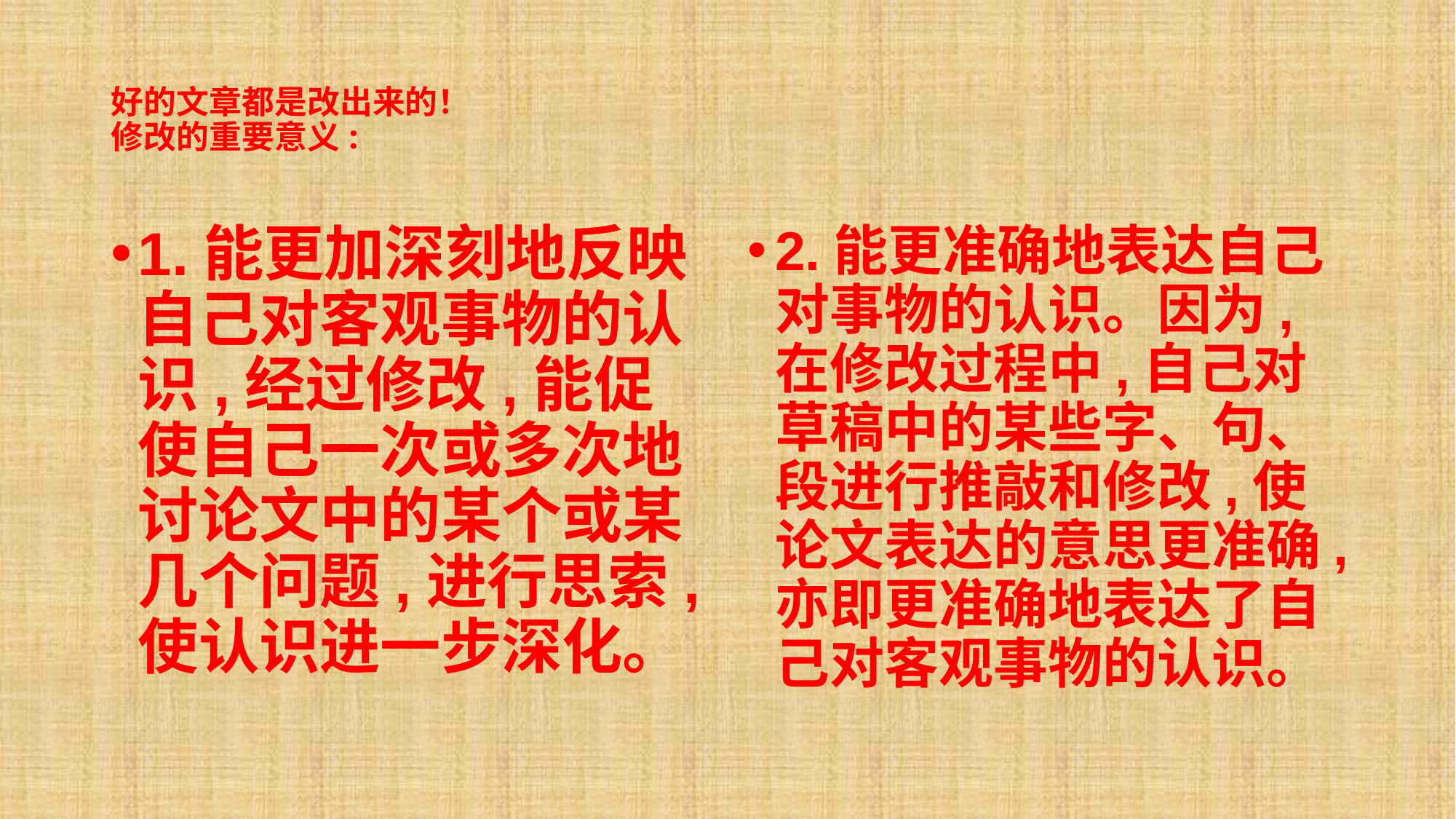

# 好的文章都是改出来的！ 修改的重要意义:
1.能更加深刻地反映自己对客观事物的认识,经过修改,能促使自己一次或多次地讨论文中的某个或某几个问题,进行思索,使认识进一步深化。

2.能更准确地表达自己对事物的认识。因为,在修改过程中,自己对草稿中的某些字、句、段进行推敲和修改,使论文表达的意思更准确,亦即更准确地表达了自己对客观事物的认识。